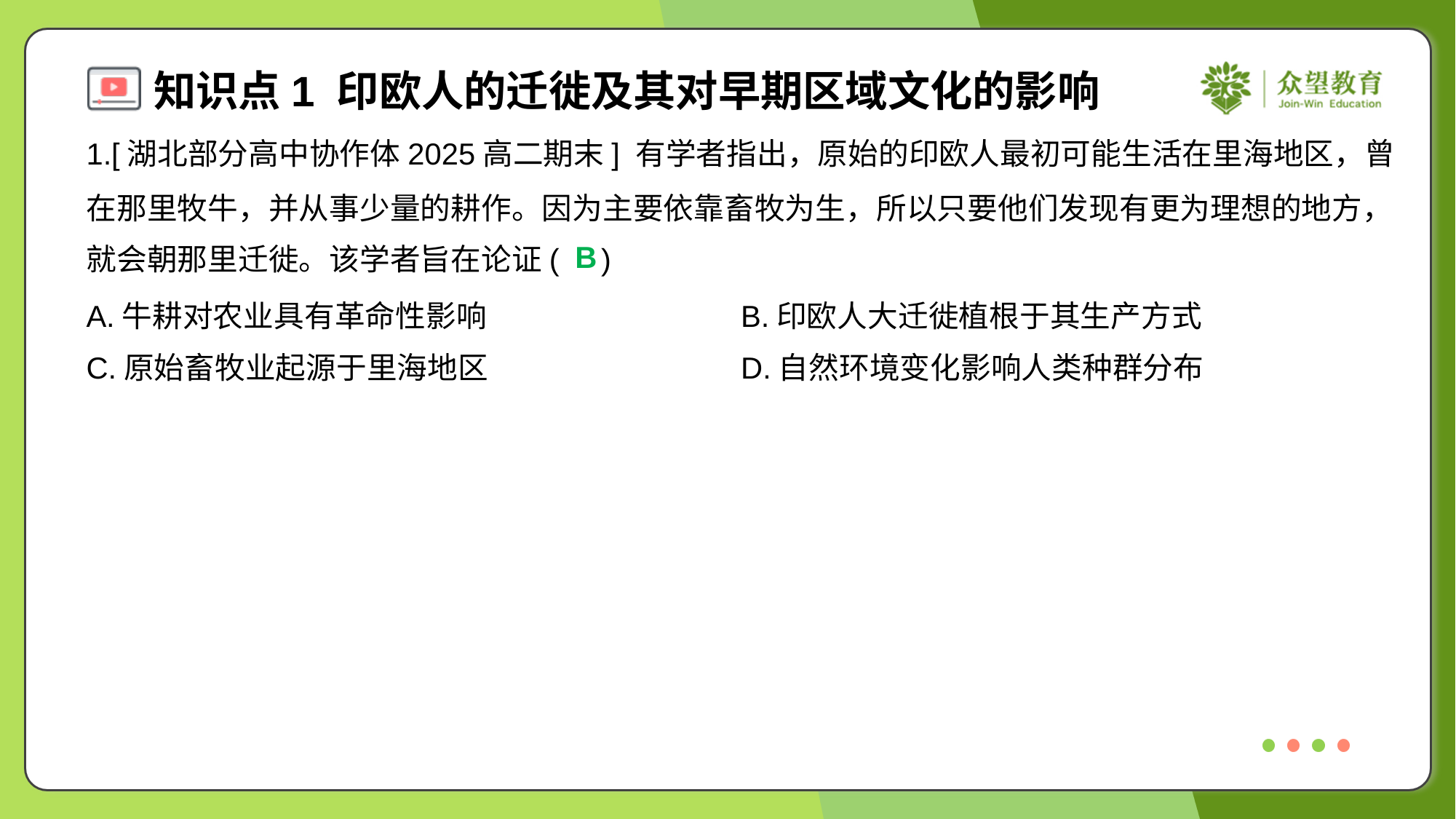

1.[湖北部分高中协作体2025高二期末] 有学者指出，原始的印欧人最初可能生活在里海地区，曾
在那里牧牛，并从事少量的耕作。因为主要依靠畜牧为生，所以只要他们发现有更为理想的地方，
就会朝那里迁徙。该学者旨在论证(     )
B
A.牛耕对农业具有革命性影响	B.印欧人大迁徙植根于其生产方式
C.原始畜牧业起源于里海地区	D.自然环境变化影响人类种群分布